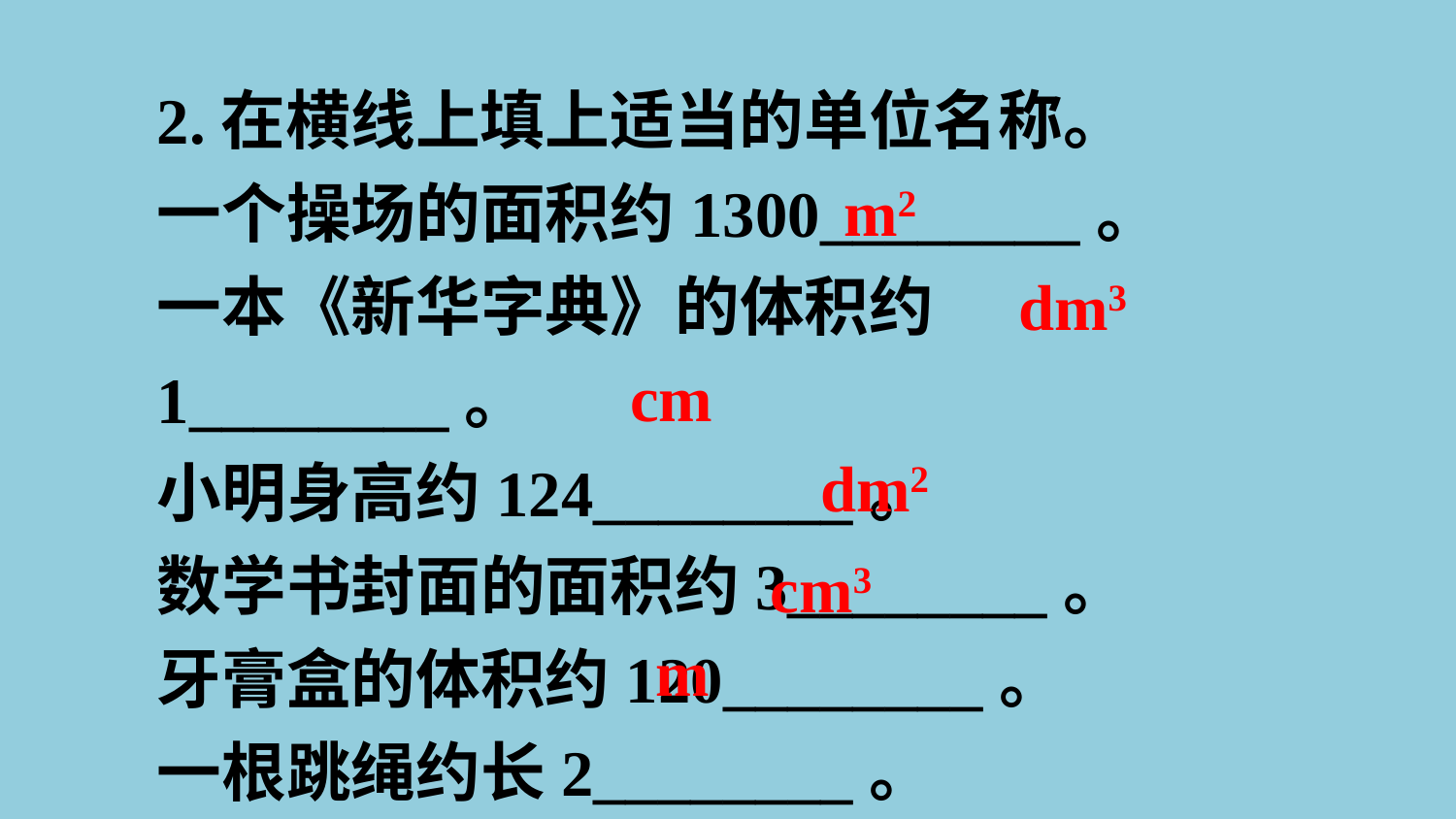

2.在横线上填上适当的单位名称。
一个操场的面积约1300________。
一本《新华字典》的体积约1________。
小明身高约124________。
数学书封面的面积约3________。
牙膏盒的体积约120________。
一根跳绳约长2________。
m2
dm3
cm
dm2
cm3
m